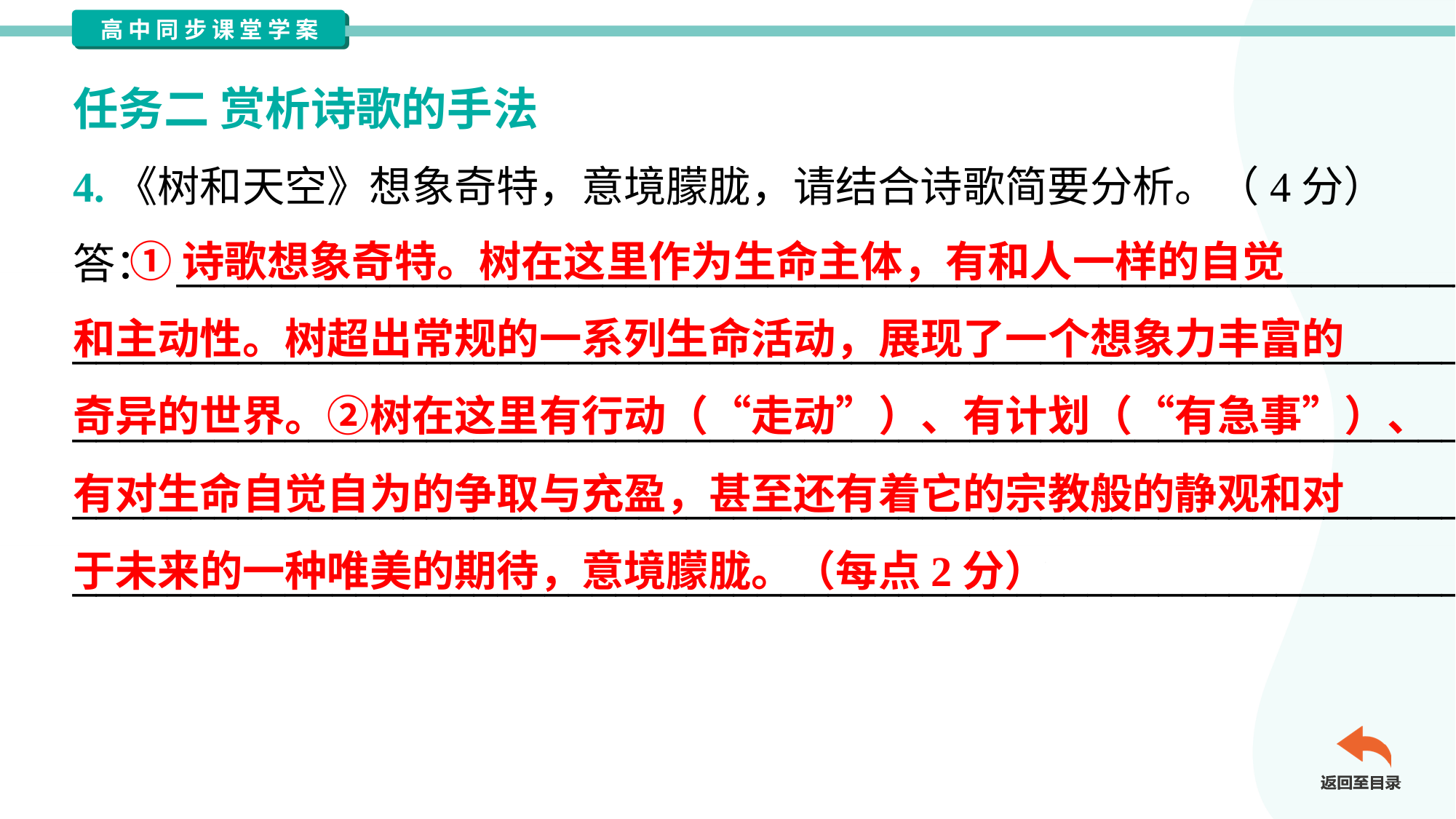

任务二 赏析诗歌的手法
4.《树和天空》想象奇特，意境朦胧，请结合诗歌简要分析。（4分）
答： ________________________________________________________
_____________________________________________________________
_____________________________________________________________
_____________________________________________________________
_____________________________________________________________
      ①诗歌想象奇特。树在这里作为生命主体，有和人一样的自觉
和主动性。树超出常规的一系列生命活动，展现了一个想象力丰富的
奇异的世界。②树在这里有行动（“走动”）、有计划（“有急事”）、
有对生命自觉自为的争取与充盈，甚至还有着它的宗教般的静观和对
于未来的一种唯美的期待，意境朦胧。（每点2分）